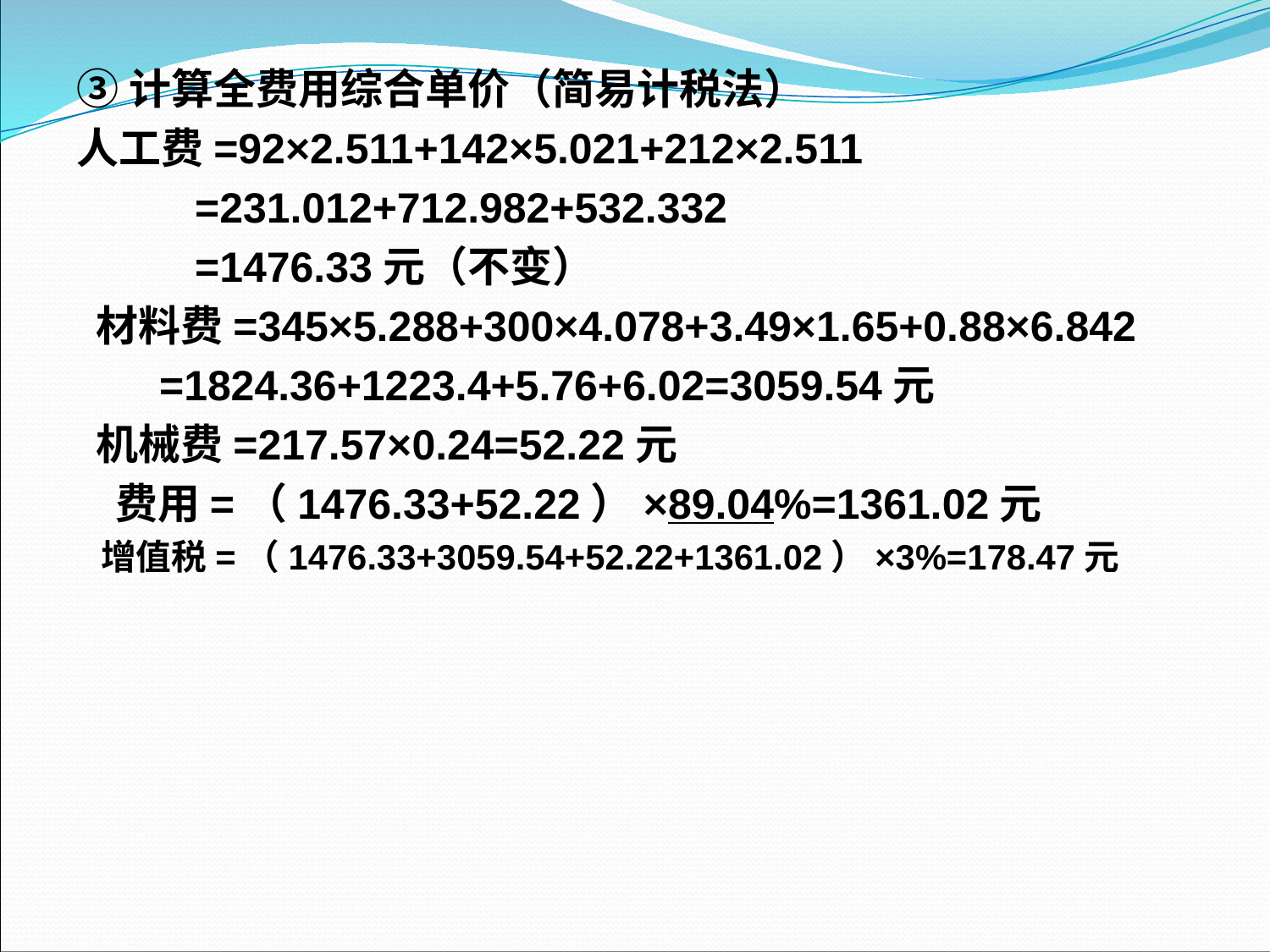

③计算全费用综合单价（简易计税法）
人工费=92×2.511+142×5.021+212×2.511
          =231.012+712.982+532.332
          =1476.33元（不变）
 材料费=345×5.288+300×4.078+3.49×1.65+0.88×6.842
       =1824.36+1223.4+5.76+6.02=3059.54元
 机械费=217.57×0.24=52.22元
   费用=（1476.33+52.22）×89.04%=1361.02元
  增值税=（1476.33+3059.54+52.22+1361.02）×3%=178.47元